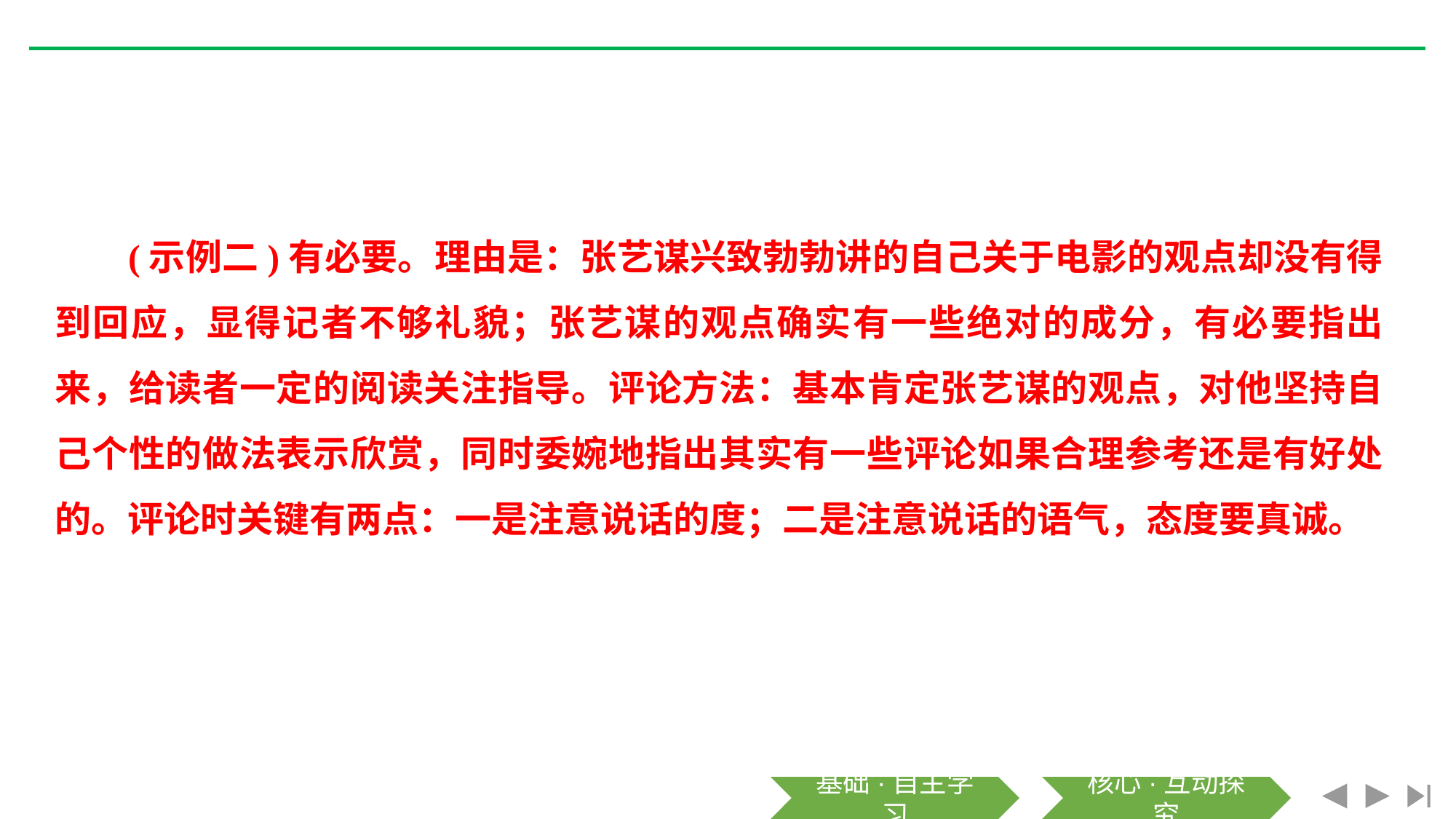

(示例二)有必要。理由是：张艺谋兴致勃勃讲的自己关于电影的观点却没有得到回应，显得记者不够礼貌；张艺谋的观点确实有一些绝对的成分，有必要指出来，给读者一定的阅读关注指导。评论方法：基本肯定张艺谋的观点，对他坚持自己个性的做法表示欣赏，同时委婉地指出其实有一些评论如果合理参考还是有好处的。评论时关键有两点：一是注意说话的度；二是注意说话的语气，态度要真诚。